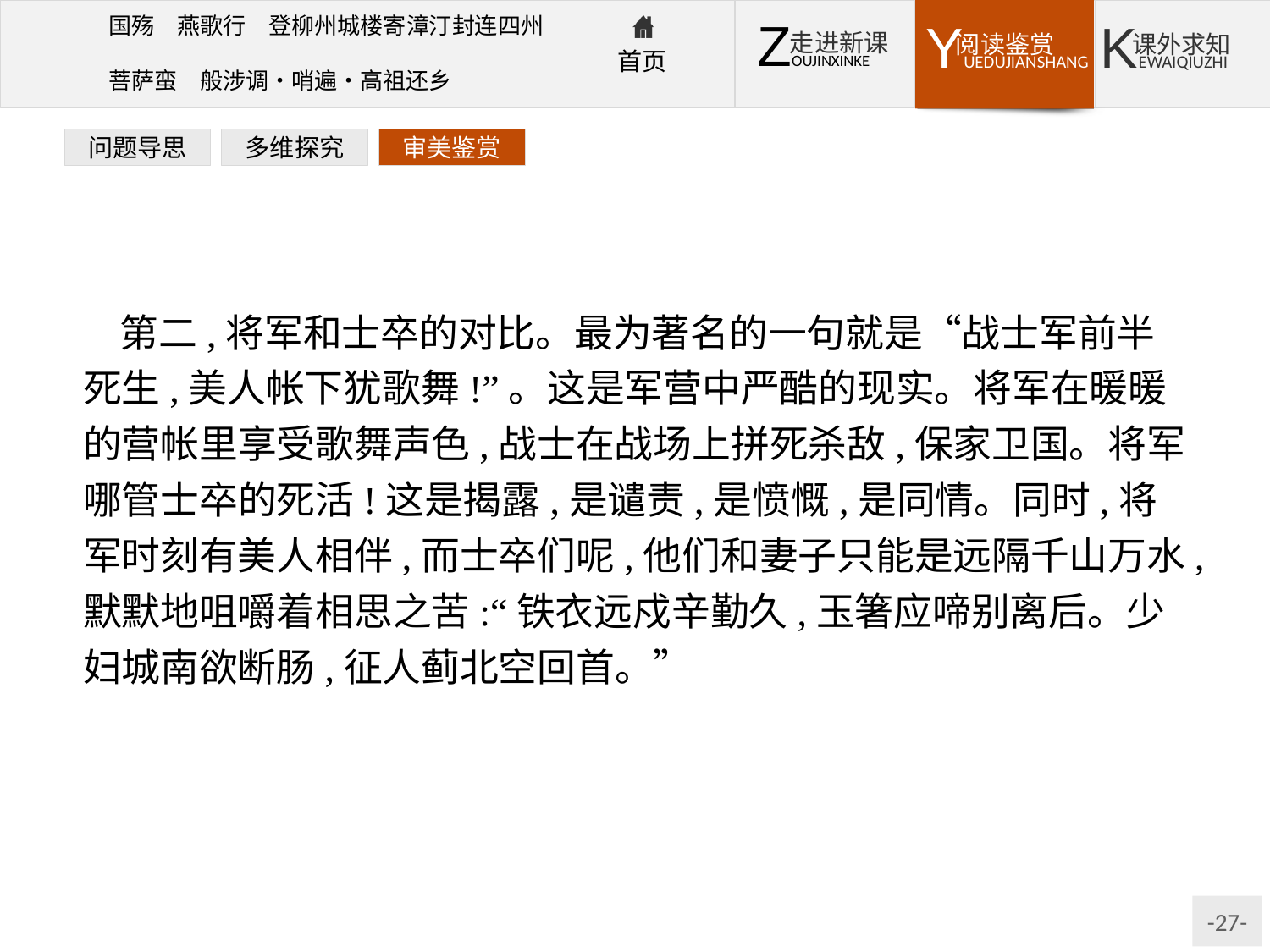

问题导思
多维探究
审美鉴赏
第二,将军和士卒的对比。最为著名的一句就是“战士军前半死生,美人帐下犹歌舞!”。这是军营中严酷的现实。将军在暖暖的营帐里享受歌舞声色,战士在战场上拼死杀敌,保家卫国。将军哪管士卒的死活!这是揭露,是谴责,是愤慨,是同情。同时,将军时刻有美人相伴,而士卒们呢,他们和妻子只能是远隔千山万水,默默地咀嚼着相思之苦:“铁衣远戍辛勤久,玉箸应啼别离后。少妇城南欲断肠,征人蓟北空回首。”